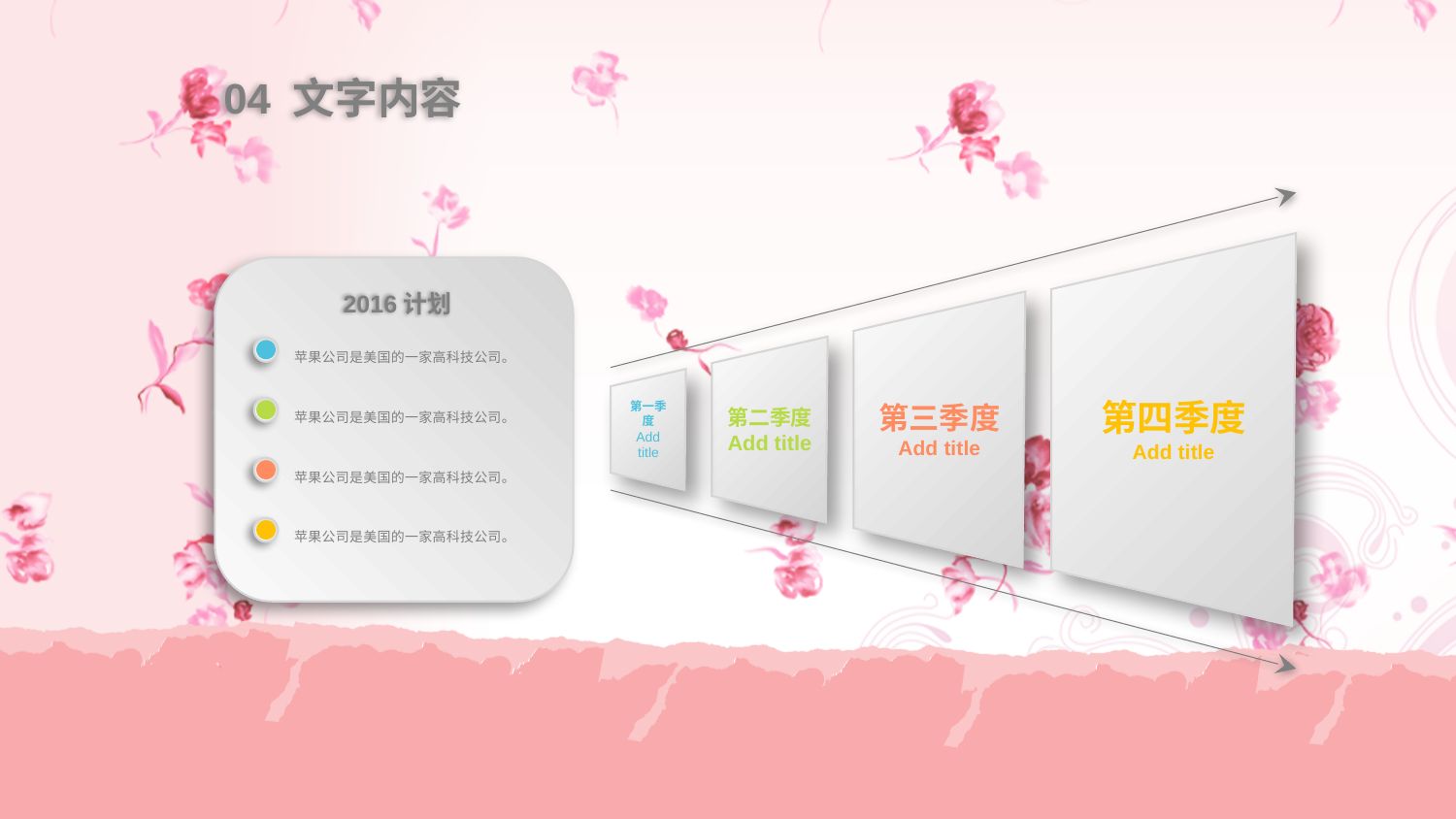

04 文字内容
第四季度
Add title

2016计划
苹果公司是美国的一家高科技公司。

苹果公司是美国的一家高科技公司。

苹果公司是美国的一家高科技公司。

苹果公司是美国的一家高科技公司。

第三季度
Add title
第二季度
Add title
第一季度
Add title